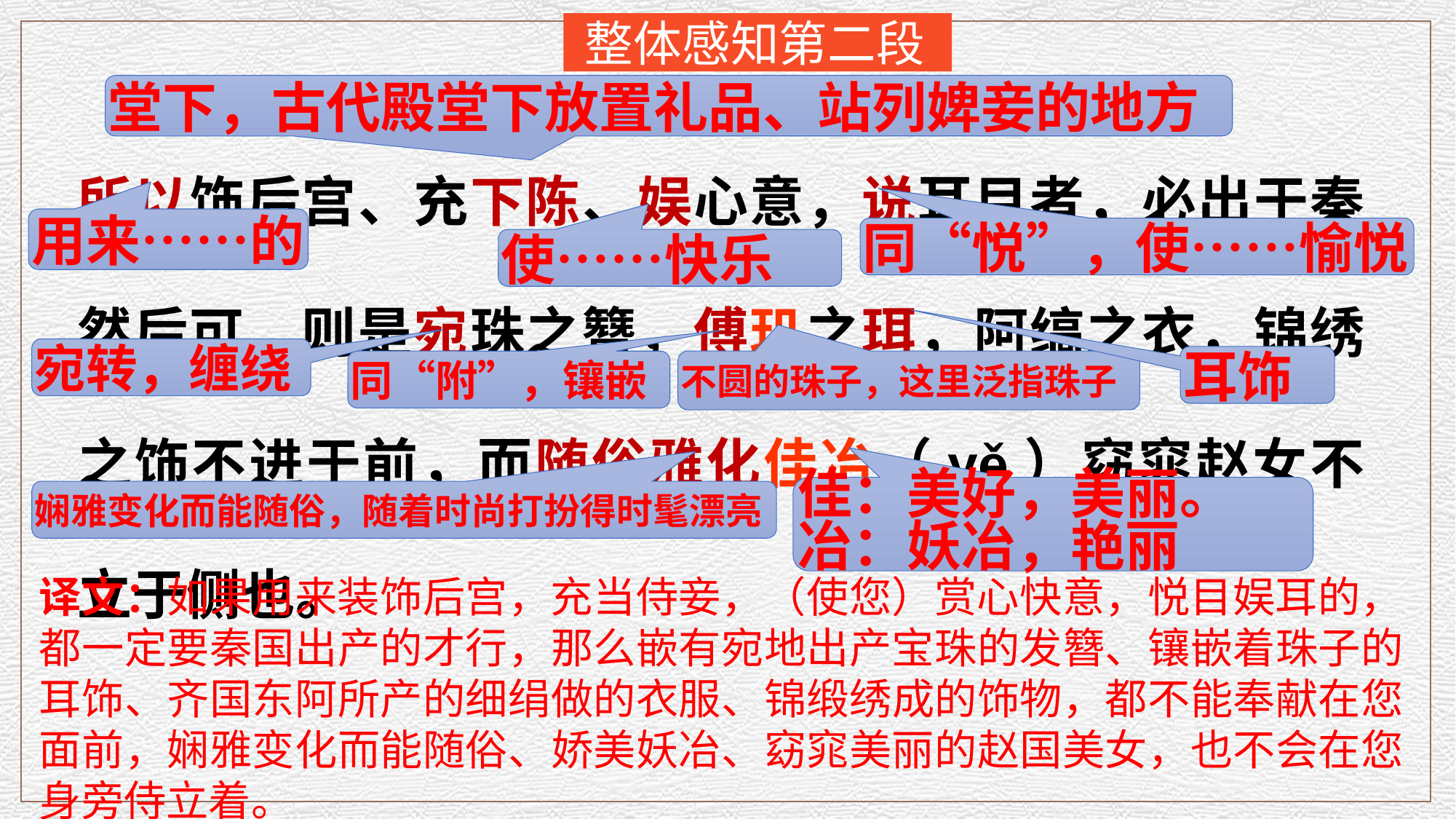

整体感知第二段
堂下，古代殿堂下放置礼品、站列婢妾的地方
所以饰后宫、充下陈、娱心意，说耳目者，必出于秦然后可，则是宛珠之簪，傅玑之珥，阿缟之衣，锦绣之饰不进于前，而随俗雅化佳冶（yě）窈窕赵女不立于侧也。
用来……的
同“悦”，使……愉悦
使……快乐
宛转，缠绕
耳饰
同“附”，镶嵌
不圆的珠子，这里泛指珠子
佳：美好，美丽。
冶：妖冶，艳丽
娴雅变化而能随俗，随着时尚打扮得时髦漂亮
译文：如果用来装饰后宫，充当侍妾，（使您）赏心快意，悦目娱耳的，都一定要秦国出产的才行，那么嵌有宛地出产宝珠的发簪、镶嵌着珠子的耳饰、齐国东阿所产的细绢做的衣服、锦缎绣成的饰物，都不能奉献在您面前，娴雅变化而能随俗、娇美妖冶、窈窕美丽的赵国美女，也不会在您身旁侍立着。